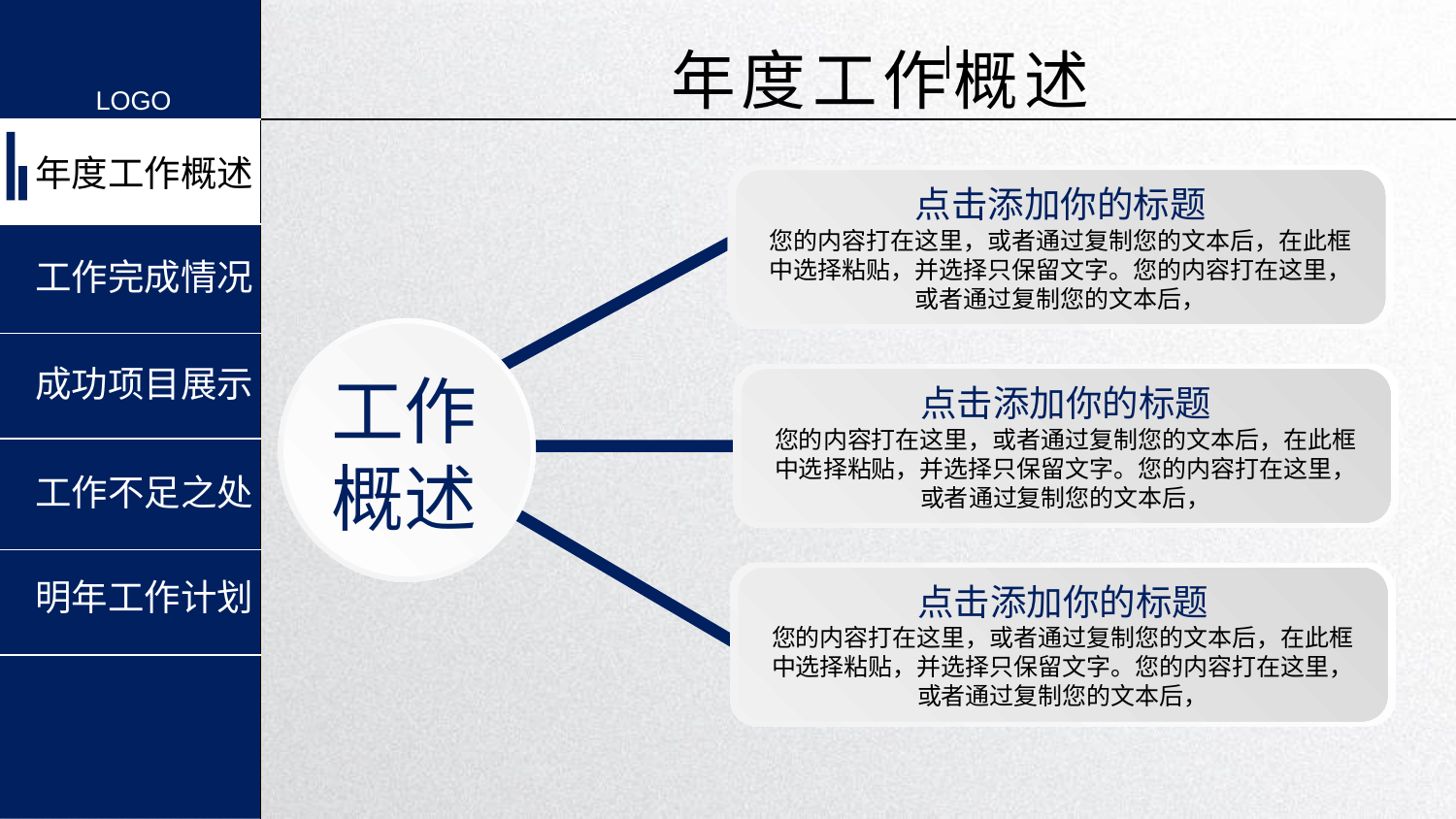

年度工作概述

点击添加你的标题
您的内容打在这里，或者通过复制您的文本后，在此框中选择粘贴，并选择只保留文字。您的内容打在这里，或者通过复制您的文本后，

工作
概述

点击添加你的标题
您的内容打在这里，或者通过复制您的文本后，在此框中选择粘贴，并选择只保留文字。您的内容打在这里，或者通过复制您的文本后，

点击添加你的标题
您的内容打在这里，或者通过复制您的文本后，在此框中选择粘贴，并选择只保留文字。您的内容打在这里，或者通过复制您的文本后，
延时符